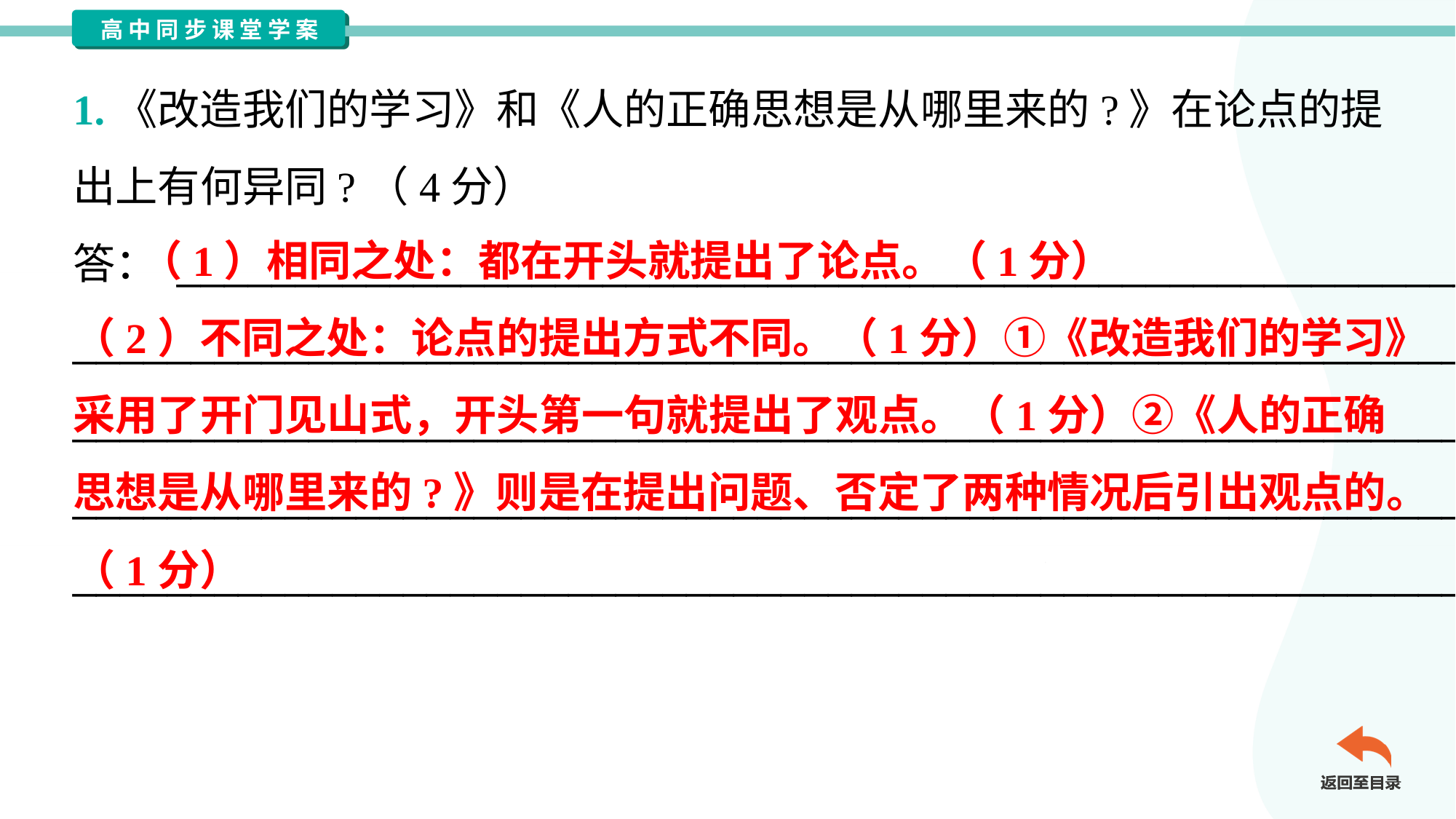

1.《改造我们的学习》和《人的正确思想是从哪里来的?》在论点的提
出上有何异同?（4分）
答： ________________________________________________________
_____________________________________________________________
_____________________________________________________________
_____________________________________________________________
_____________________________________________________________
      （1）相同之处：都在开头就提出了论点。（1分）
（2）不同之处：论点的提出方式不同。（1分）①《改造我们的学习》
采用了开门见山式，开头第一句就提出了观点。（1分）②《人的正确
思想是从哪里来的?》则是在提出问题、否定了两种情况后引出观点的。
（1分）